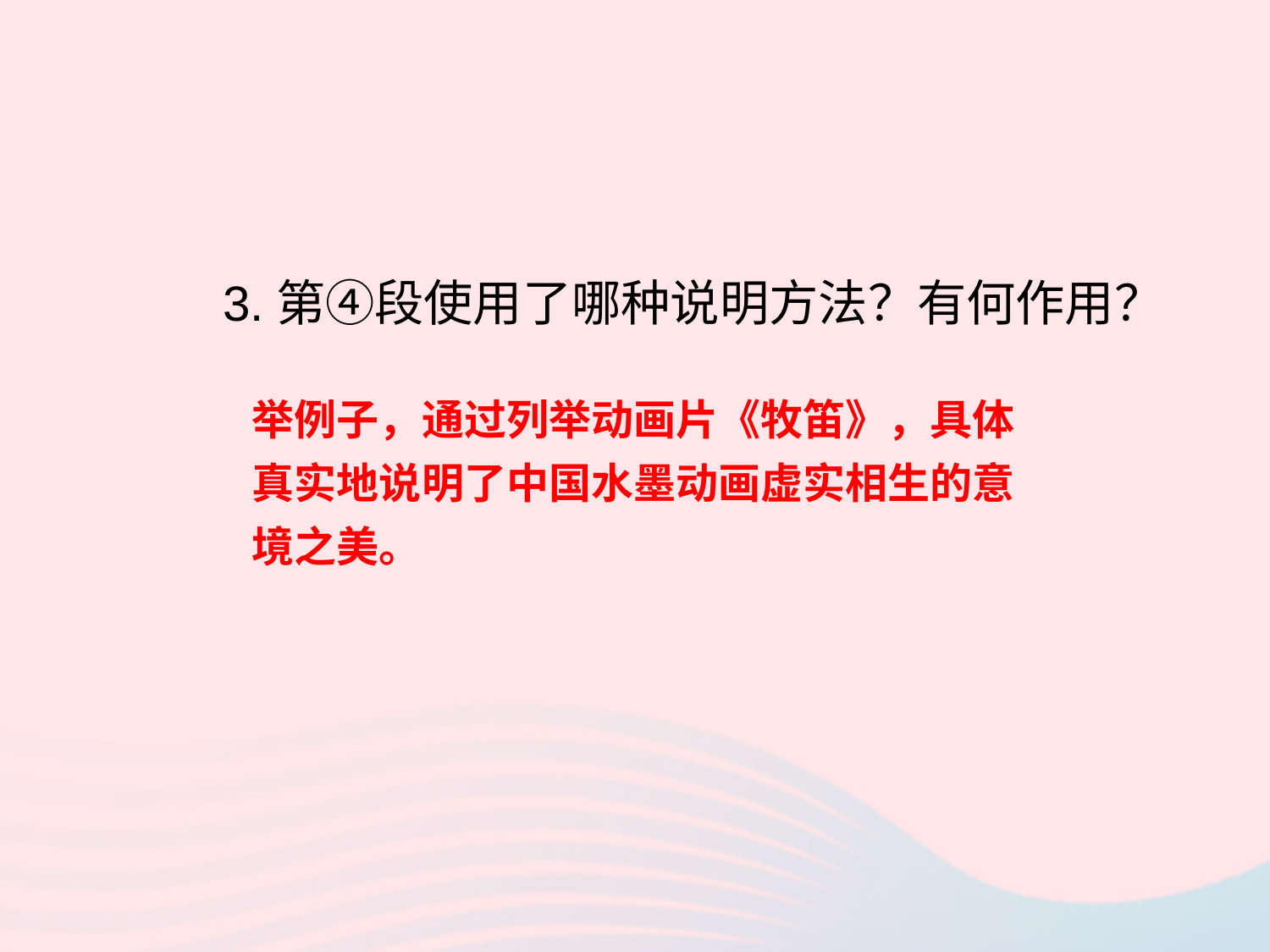

3.第④段使用了哪种说明方法？有何作用？
举例子，通过列举动画片《牧笛》，具体真实地说明了中国水墨动画虚实相生的意境之美。